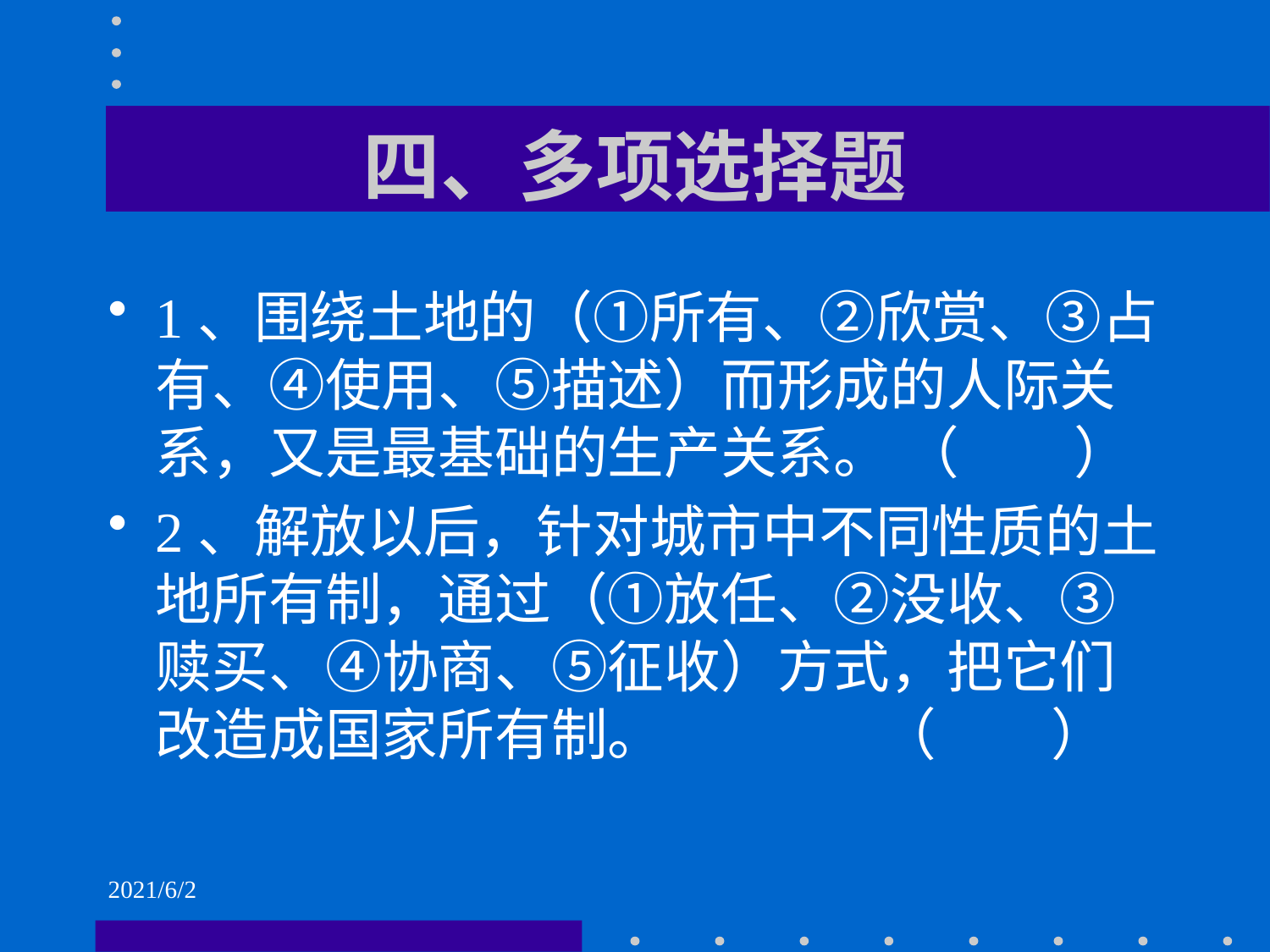

# 四、多项选择题
1、围绕土地的（①所有、②欣赏、③占有、④使用、⑤描述）而形成的人际关系，又是最基础的生产关系。 （         ）
2、解放以后，针对城市中不同性质的土地所有制，通过（①放任、②没收、③赎买、④协商、⑤征收）方式，把它们改造成国家所有制。                 （         ）
2021/6/2